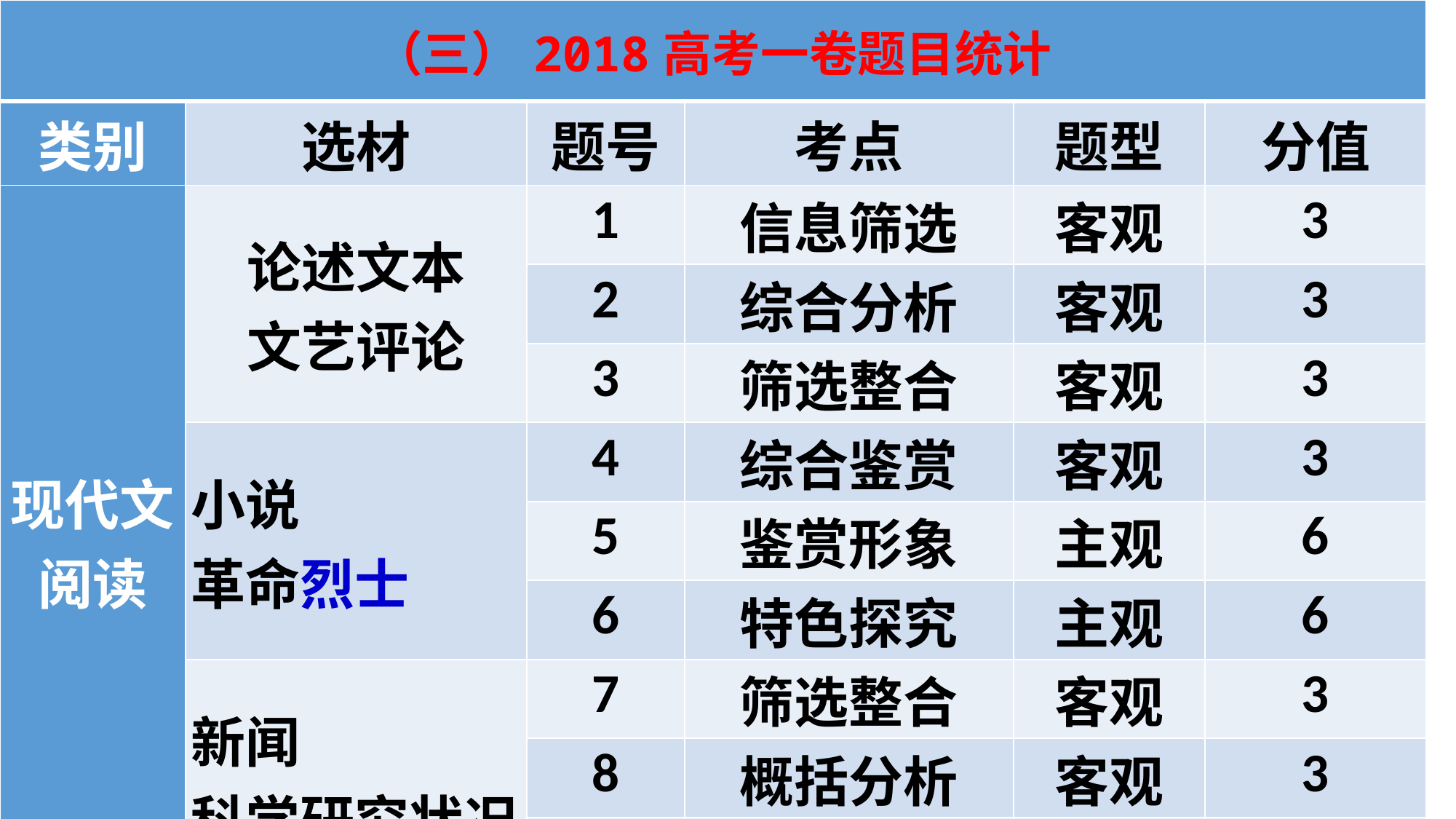

| （三）2018高考一卷题目统计 |  |  |  |  |  |
| --- | --- | --- | --- | --- | --- |
| 类别 | 选材 | 题号 | 考点 | 题型 | 分值 |
| 现代文阅读 | 论述文本 文艺评论 | 1 | 信息筛选 | 客观 | 3 |
|  |  | 2 | 综合分析 | 客观 | 3 |
|  |  | 3 | 筛选整合 | 客观 | 3 |
|  | 小说 革命烈士 | 4 | 综合鉴赏 | 客观 | 3 |
|  |  | 5 | 鉴赏形象 | 主观 | 6 |
|  |  | 6 | 特色探究 | 主观 | 6 |
|  | 新闻 科学研究状况 | 7 | 筛选整合 | 客观 | 3 |
|  |  | 8 | 概括分析 | 客观 | 3 |
|  |  | 9 | 意图探究 | 主观 | 6 |
#